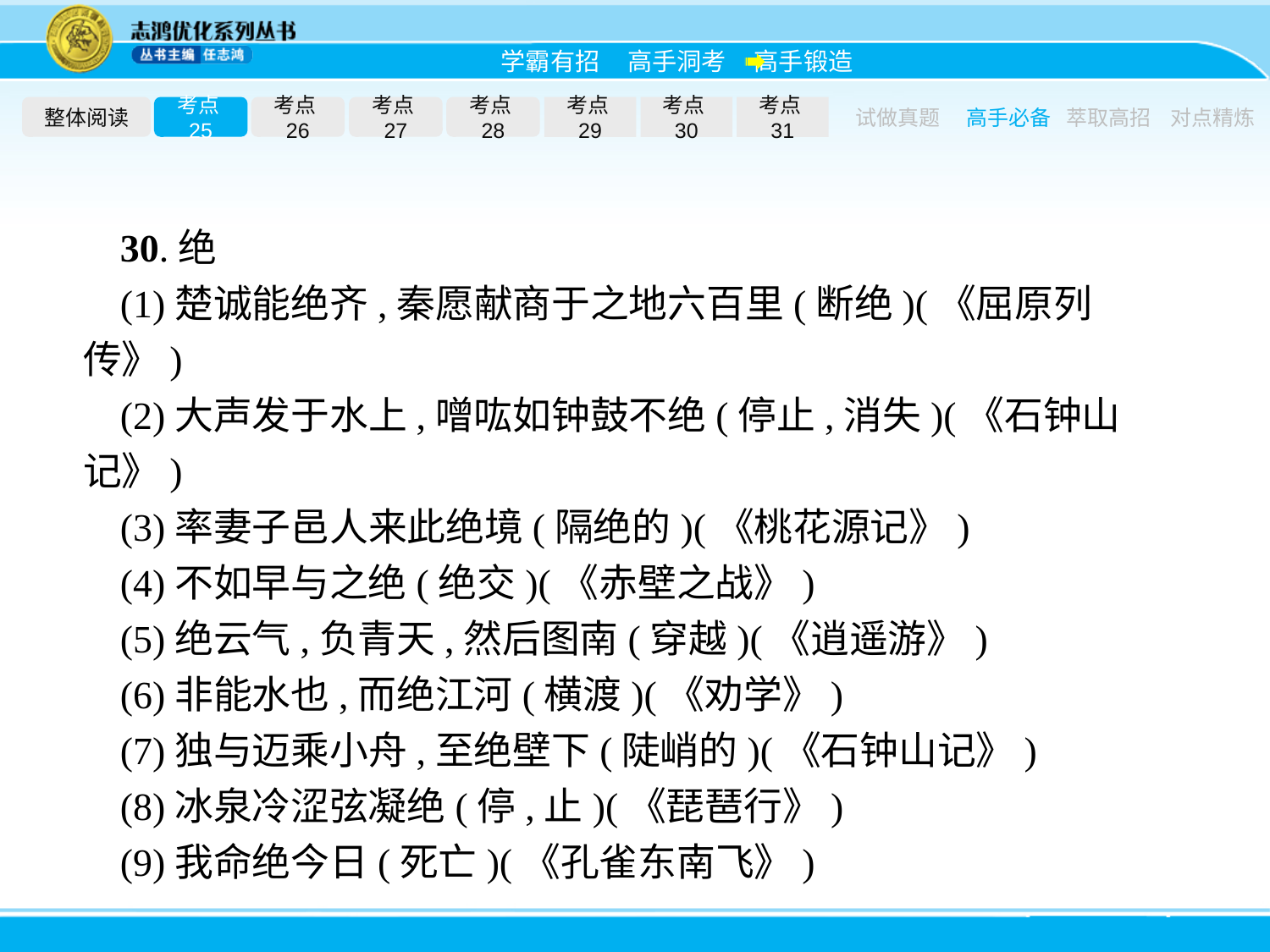

整体阅读
考点25
考点26
考点27
考点28
考点29
考点30
考点31
试做真题
高手必备
萃取高招
对点精炼
30.绝
(1)楚诚能绝齐,秦愿献商于之地六百里(断绝)(《屈原列传》)
(2)大声发于水上,噌吰如钟鼓不绝(停止,消失)(《石钟山记》)
(3)率妻子邑人来此绝境(隔绝的)(《桃花源记》)
(4)不如早与之绝(绝交)(《赤壁之战》)
(5)绝云气,负青天,然后图南(穿越)(《逍遥游》)
(6)非能水也,而绝江河(横渡)(《劝学》)
(7)独与迈乘小舟,至绝壁下(陡峭的)(《石钟山记》)
(8)冰泉冷涩弦凝绝(停,止)(《琵琶行》)
(9)我命绝今日(死亡)(《孔雀东南飞》)